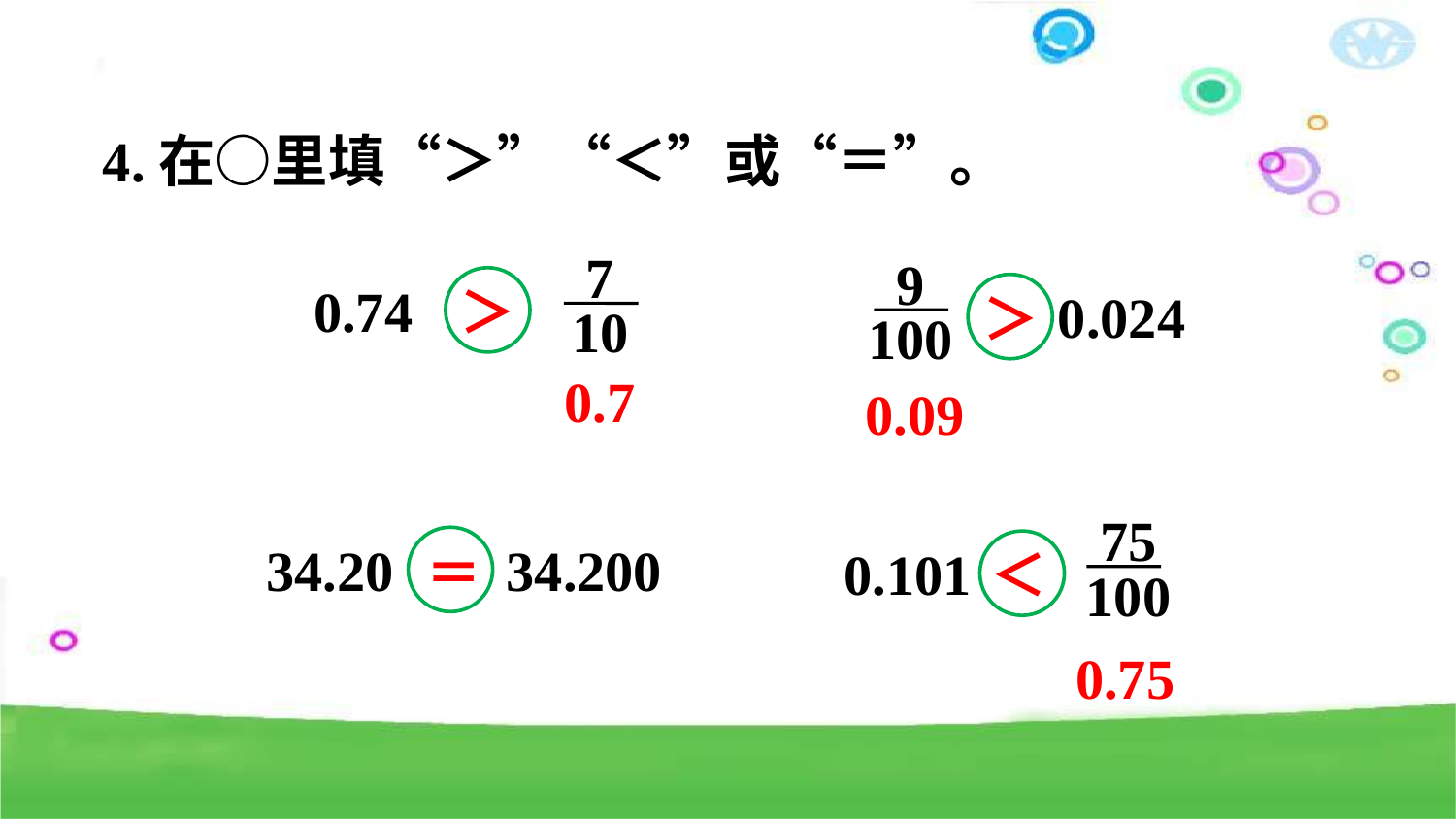

4.在○里填“＞”“＜”或“＝”。
7
10

0.74
9
100

0.024
＞
＞
0.7
0.09
75
100

0.101

34.20        34.200
＝
＜
0.75